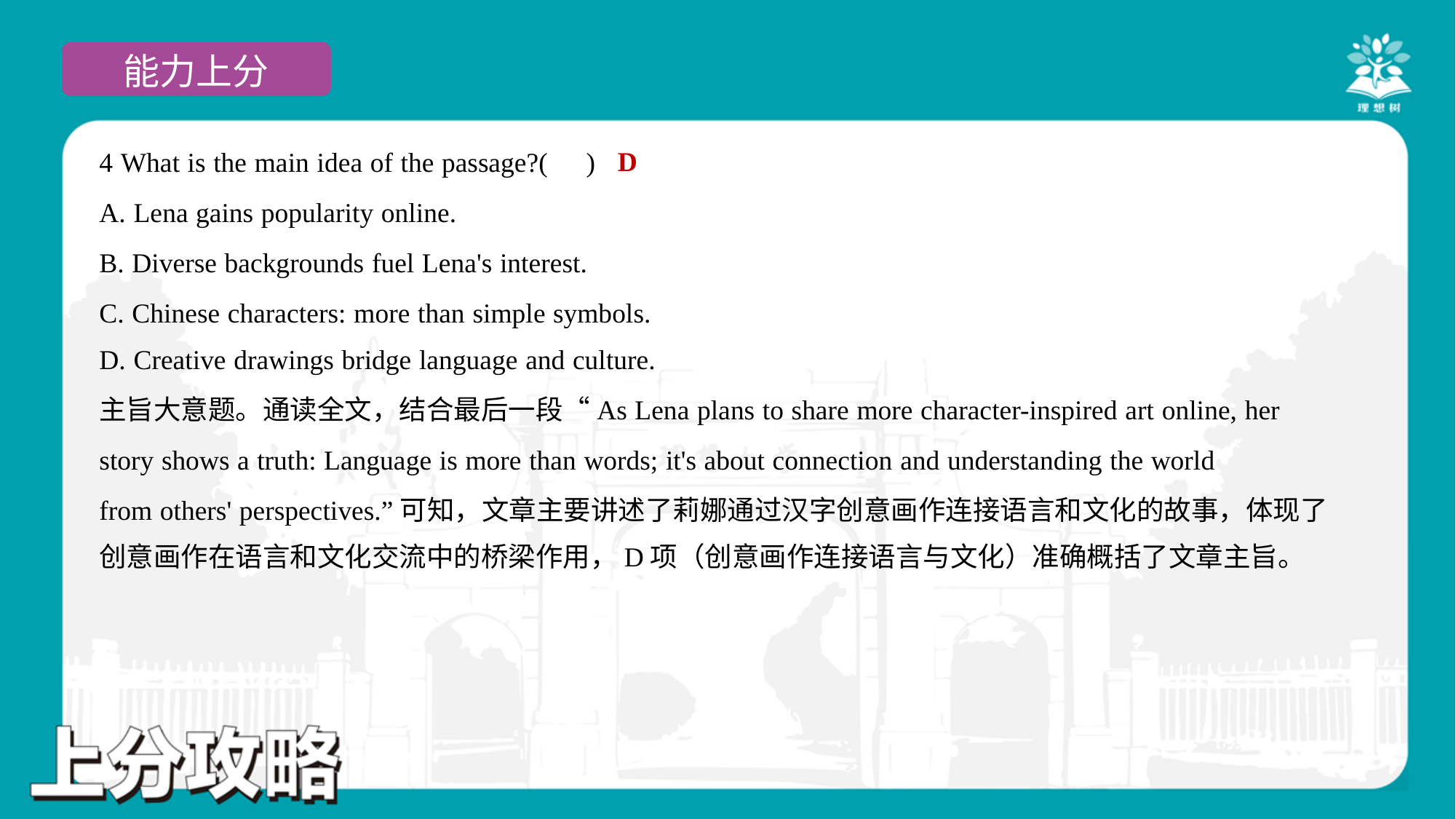

D
4 What is the main idea of the passage?(     )
A. Lena gains popularity online.
B. Diverse backgrounds fuel Lena's interest.
C. Chinese characters: more than simple symbols.
D. Creative drawings bridge language and culture.
主旨大意题。通读全文，结合最后一段“As Lena plans to share more character-inspired art online, her
story shows a truth: Language is more than words; it's about connection and understanding the world
from others' perspectives.”可知，文章主要讲述了莉娜通过汉字创意画作连接语言和文化的故事，体现了
创意画作在语言和文化交流中的桥梁作用，D项（创意画作连接语言与文化）准确概括了文章主旨。